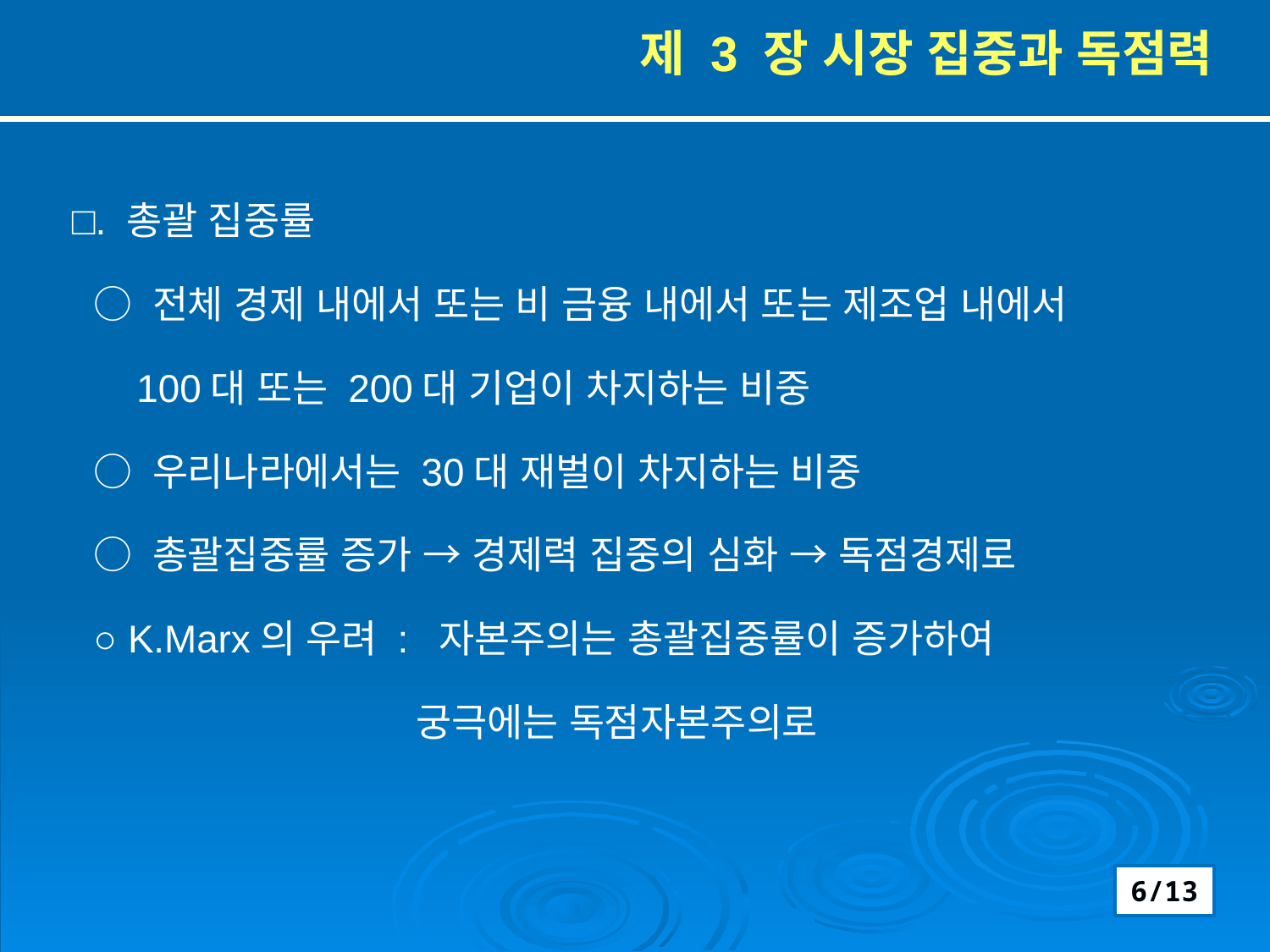

제 3 장 시장 집중과 독점력

□. 총괄 집중률
  ○ 전체 경제 내에서 또는 비 금융 내에서 또는 제조업 내에서
      100대 또는 200대 기업이 차지하는 비중
  ○ 우리나라에서는 30대 재벌이 차지하는 비중
  ○ 총괄집중률 증가 → 경제력 집중의 심화 → 독점경제로
  ○ K.Marx의 우려 :  자본주의는 총괄집중률이 증가하여
                               궁극에는 독점자본주의로

6/13